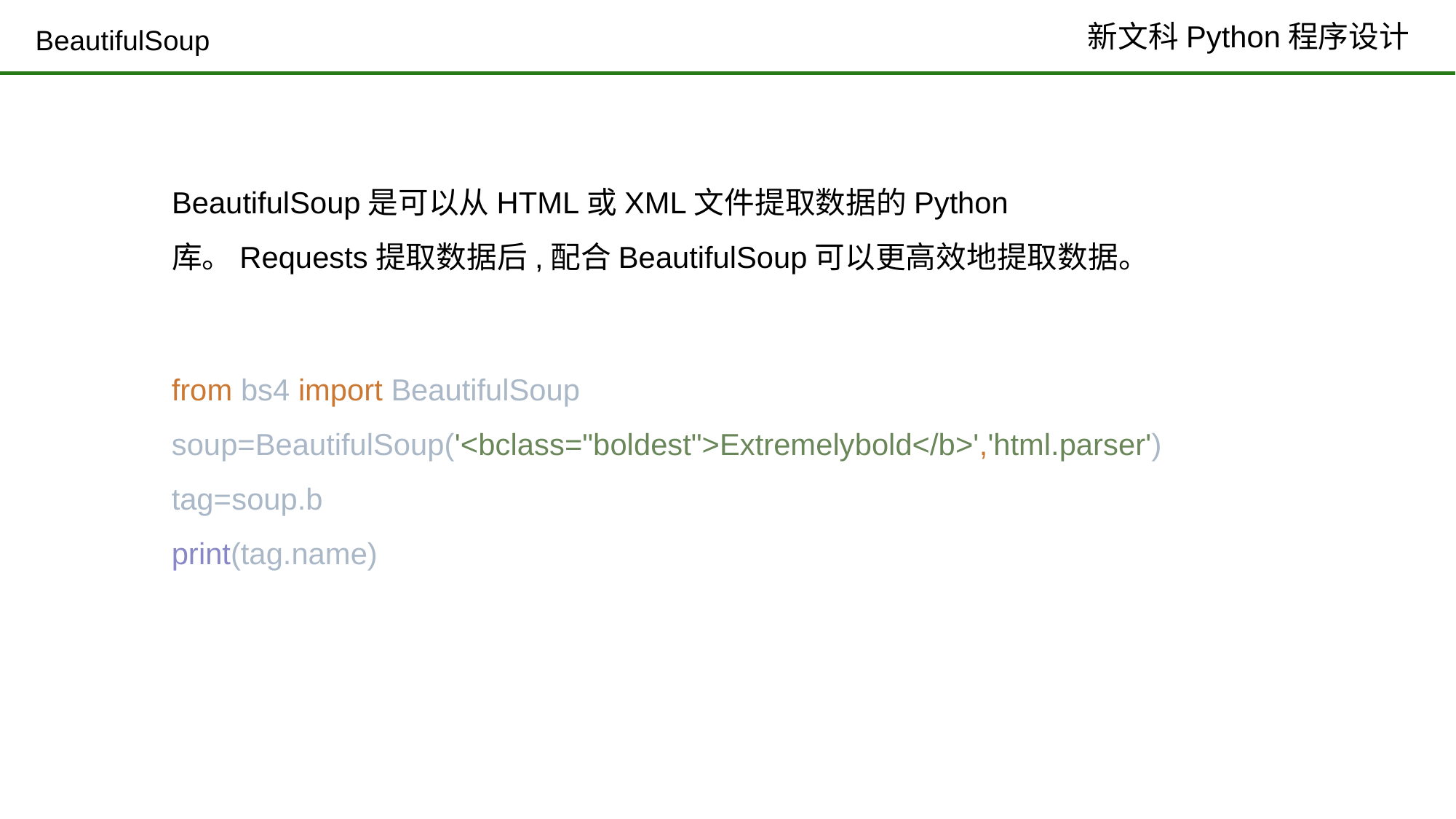

# BeautifulSoup
BeautifulSoup是可以从HTML或XML文件提取数据的Python库。Requests提取数据后,配合BeautifulSoup可以更高效地提取数据。
from bs4 import BeautifulSoup
soup=BeautifulSoup('<bclass="boldest">Extremelybold</b>','html.parser')
tag=soup.b
print(tag.name)